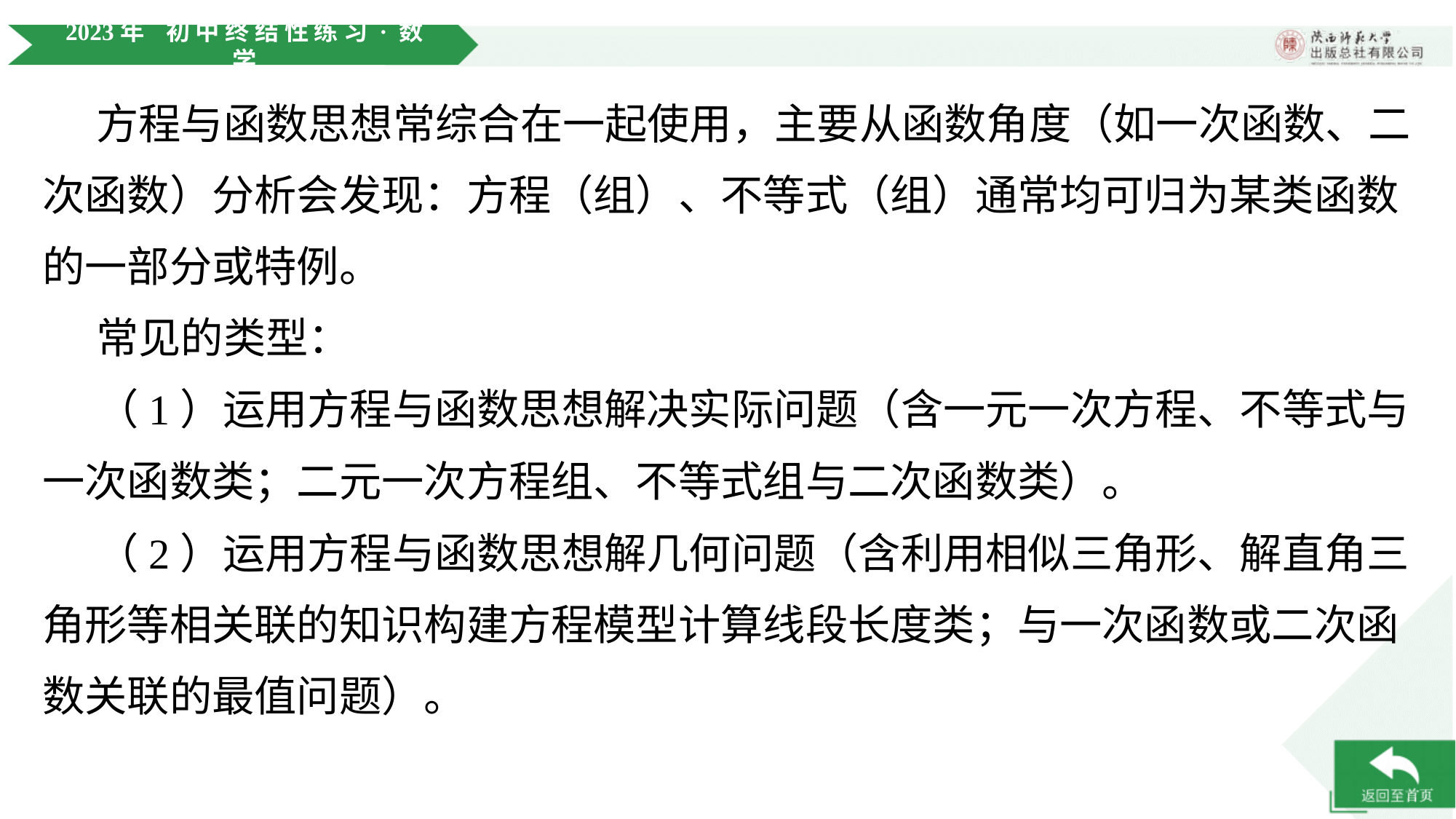

方程与函数思想常综合在一起使用，主要从函数角度（如一次函数、二次函数）分析会发现：方程（组）、不等式（组）通常均可归为某类函数的一部分或特例。
    常见的类型：
    （1）运用方程与函数思想解决实际问题（含一元一次方程、不等式与一次函数类；二元一次方程组、不等式组与二次函数类）。
    （2）运用方程与函数思想解几何问题（含利用相似三角形、解直角三角形等相关联的知识构建方程模型计算线段长度类；与一次函数或二次函数关联的最值问题）。